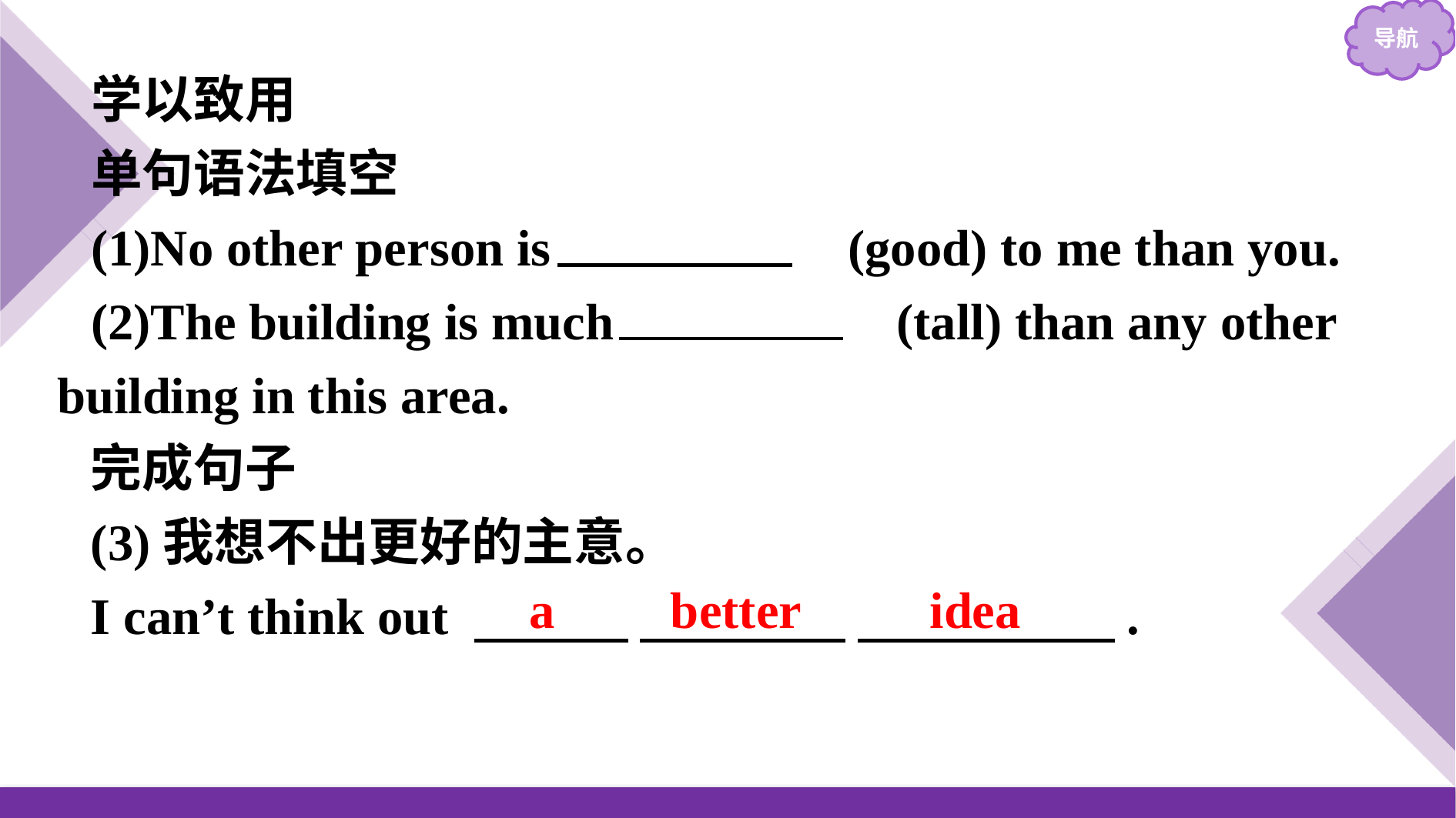

学以致用
单句语法填空
(1)No other person is 　better　(good) to me than you.
(2)The building is much 　taller　(tall) than any other building in this area.
完成句子
(3)我想不出更好的主意。
I can’t think out 　　　 　　　　 　　　　　.

a         better          idea